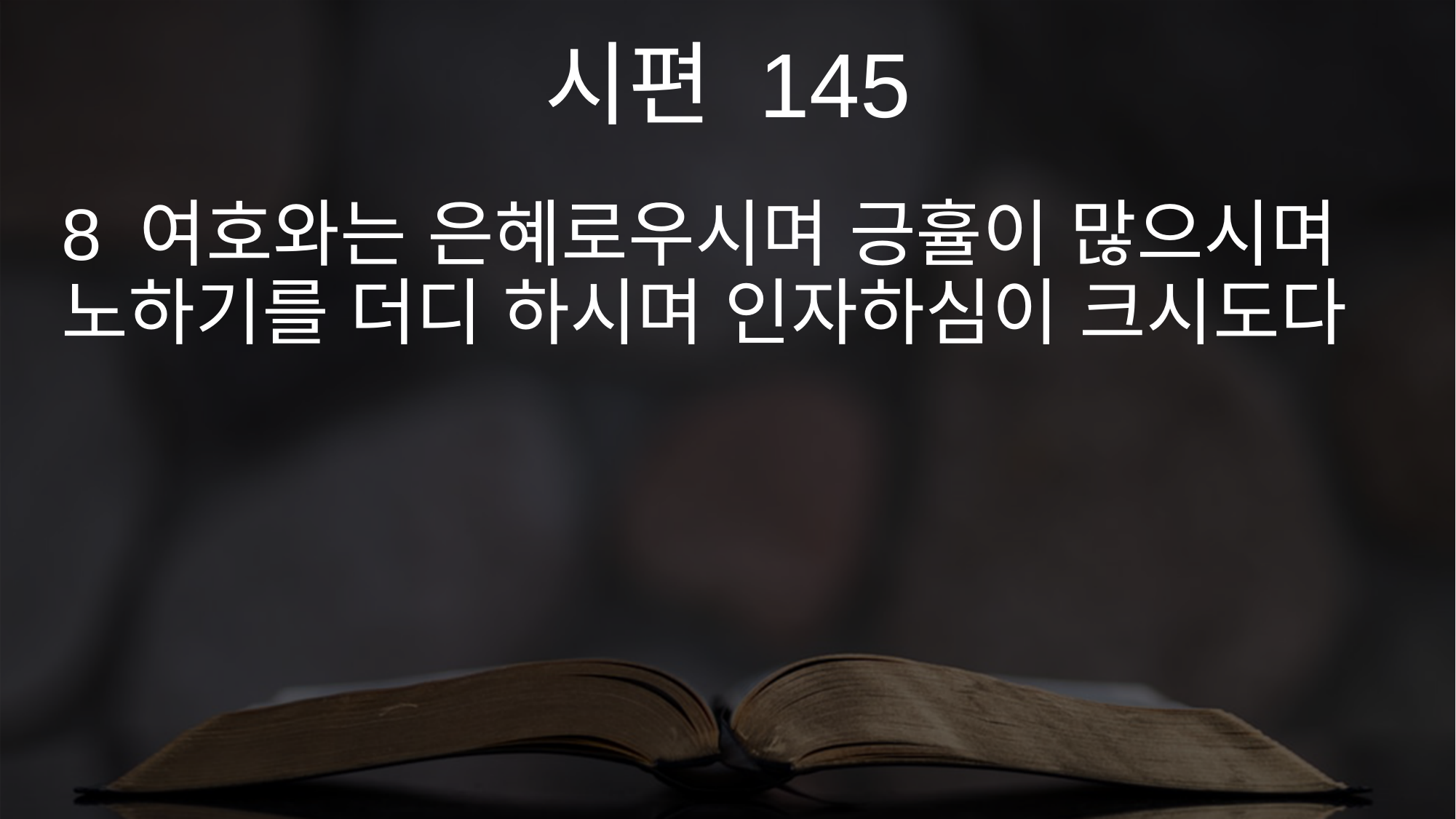

시편 145
8 여호와는 은혜로우시며 긍휼이 많으시며 노하기를 더디 하시며 인자하심이 크시도다